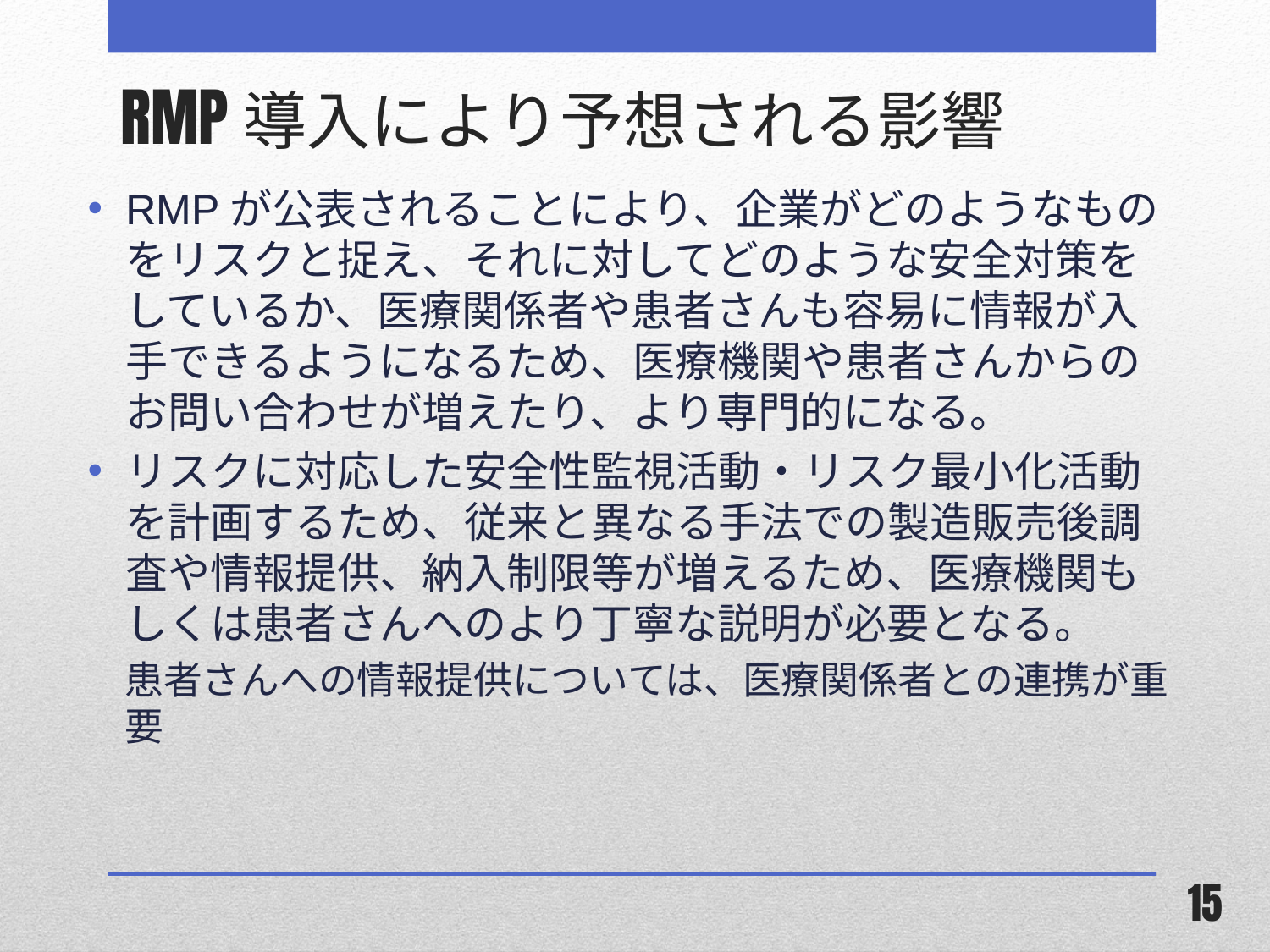

# RMP導入により予想される影響
RMPが公表されることにより、企業がどのようなものをリスクと捉え、それに対してどのような安全対策をしているか、医療関係者や患者さんも容易に情報が入手できるようになるため、医療機関や患者さんからのお問い合わせが増えたり、より専門的になる。
リスクに対応した安全性監視活動・リスク最小化活動を計画するため、従来と異なる手法での製造販売後調査や情報提供、納入制限等が増えるため、医療機関もしくは患者さんへのより丁寧な説明が必要となる。
患者さんへの情報提供については、医療関係者との連携が重要
15